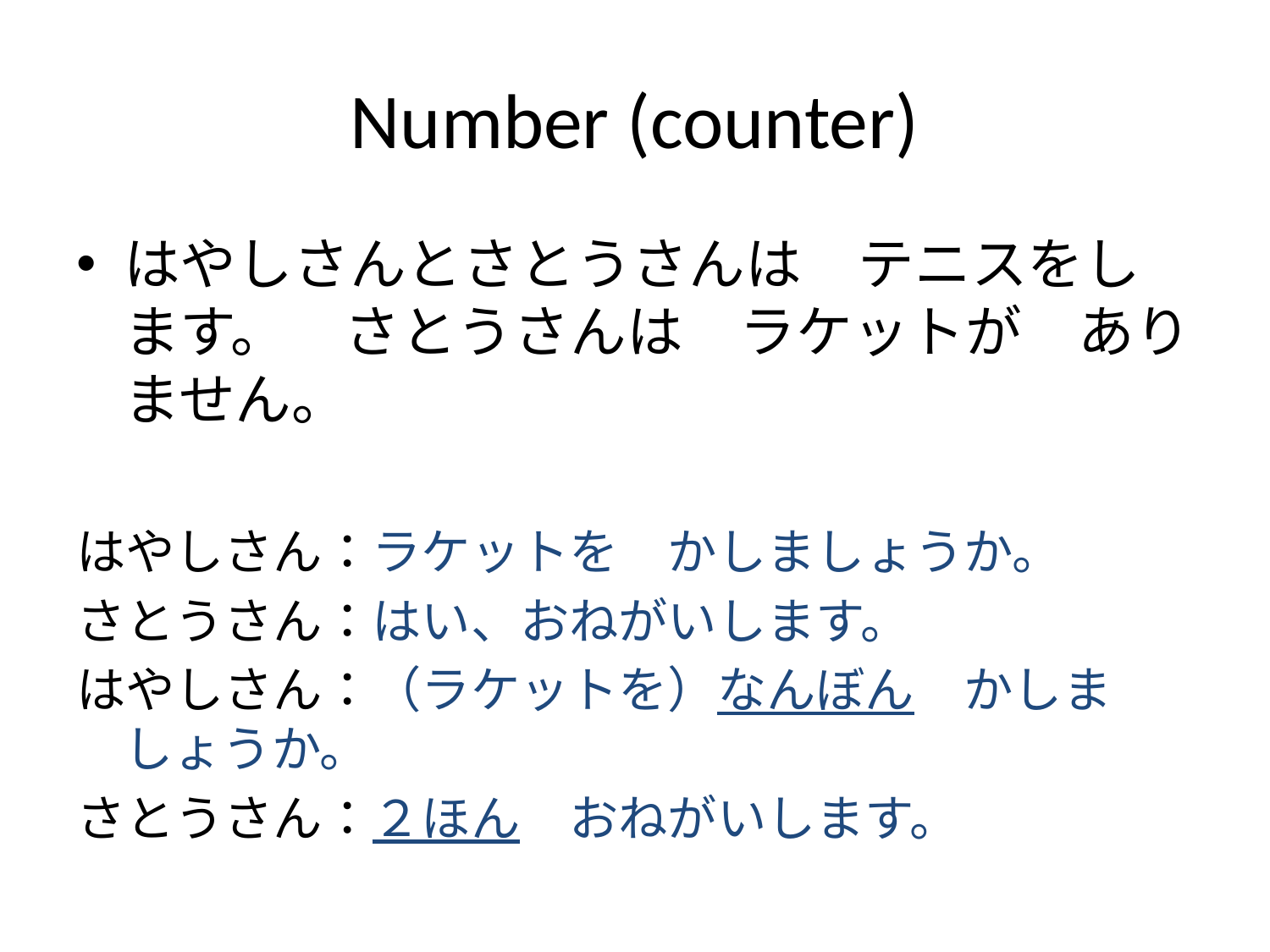

# Number (counter)
はやしさんとさとうさんは　テニスをします。　さとうさんは　ラケットが　ありません。

はやしさん：ラケットを　かしましょうか。
さとうさん：はい、おねがいします。
はやしさん：（ラケットを）なんぼん　かしましょうか。
さとうさん：２ほん　おねがいします。